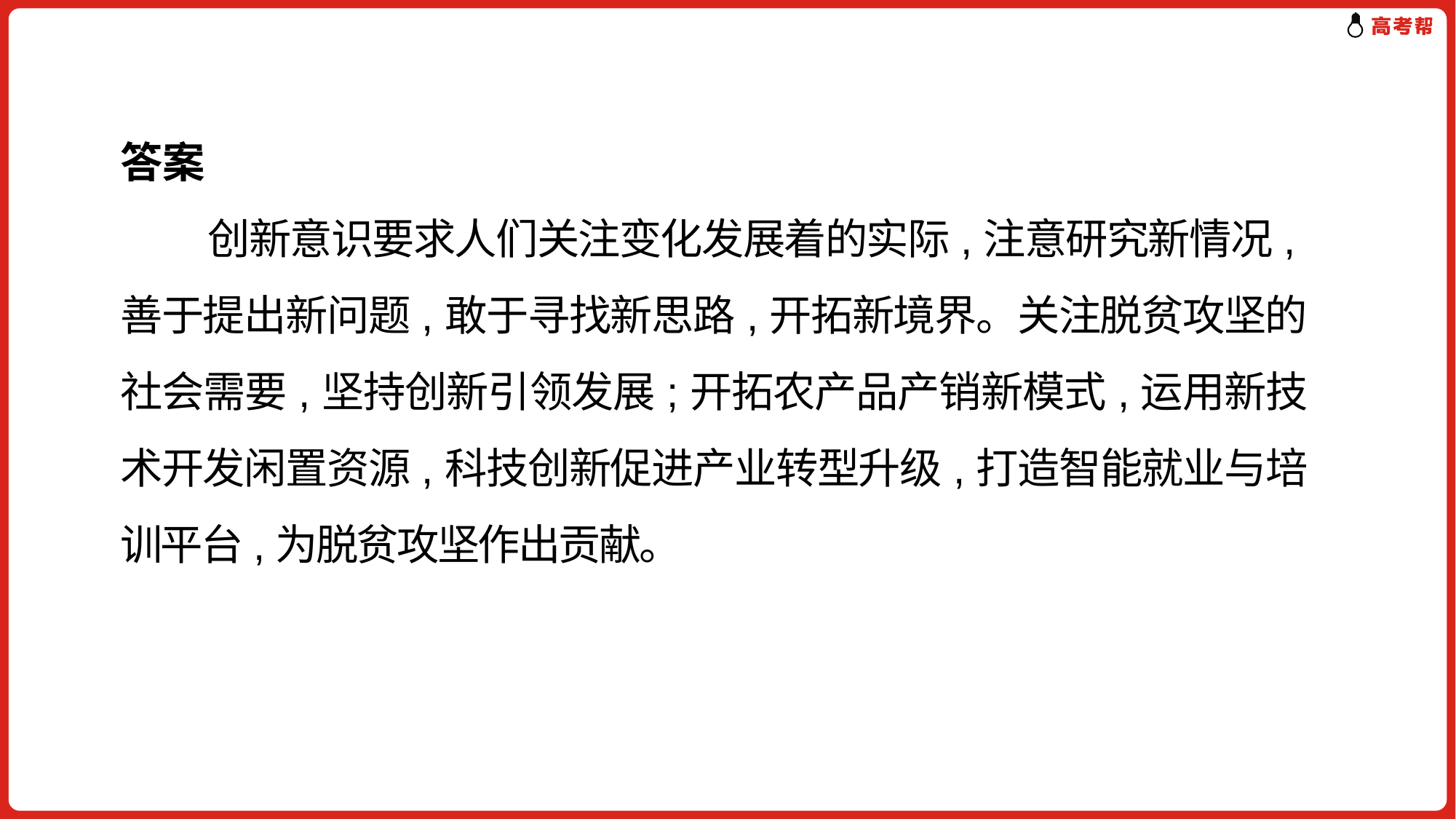

答案
         创新意识要求人们关注变化发展着的实际,注意研究新情况,善于提出新问题,敢于寻找新思路,开拓新境界。关注脱贫攻坚的社会需要,坚持创新引领发展;开拓农产品产销新模式,运用新技术开发闲置资源,科技创新促进产业转型升级,打造智能就业与培训平台,为脱贫攻坚作出贡献。